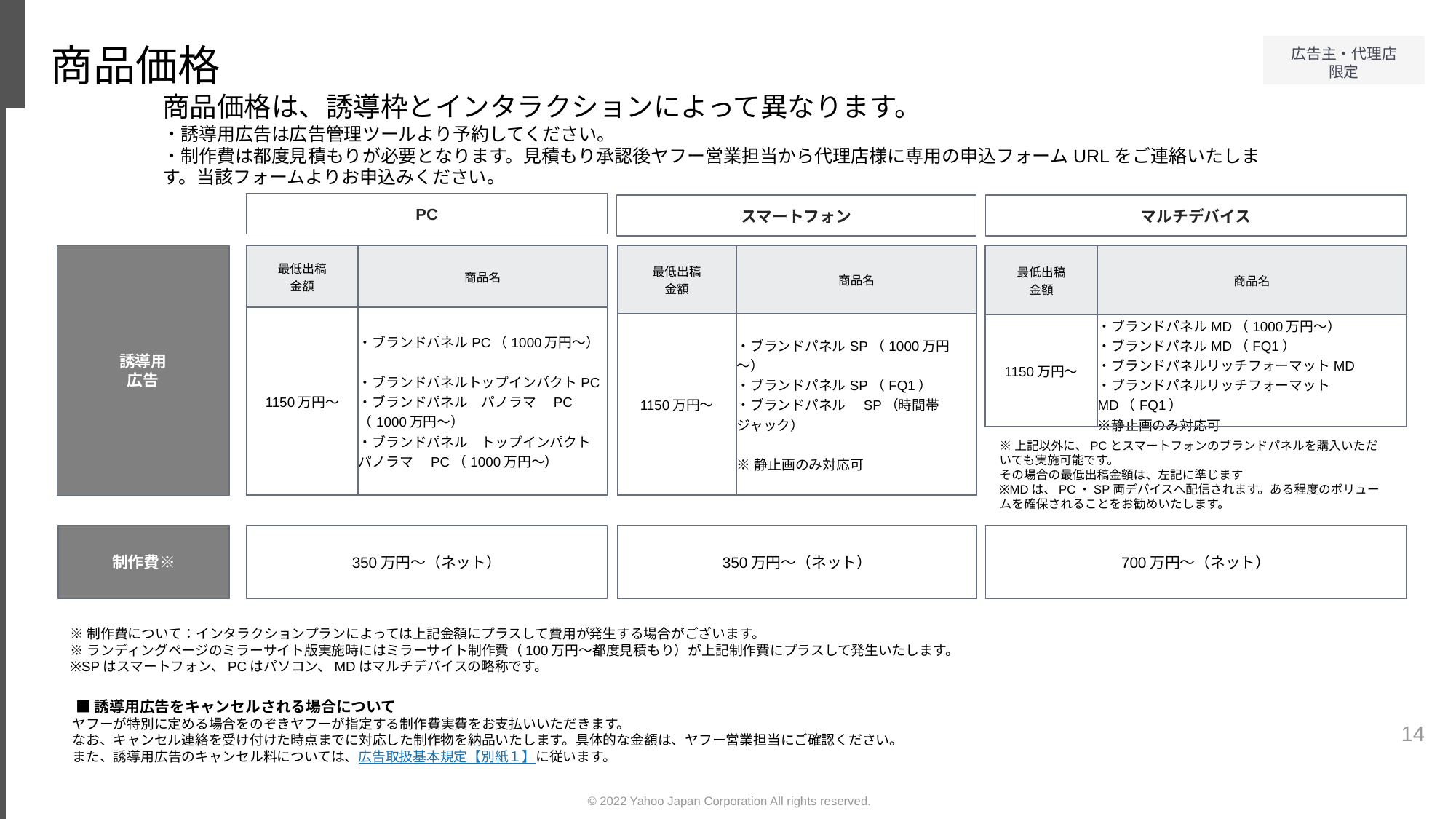

商品価格
商品価格は、誘導枠とインタラクションによって異なります。
・誘導用広告は広告管理ツールより予約してください。
・制作費は都度見積もりが必要となります。見積もり承認後ヤフー営業担当から代理店様に専用の申込フォームURLをご連絡いたします。当該フォームよりお申込みください。
PC
スマートフォン
マルチデバイス
| 最低出稿 金額 | 商品名 |
| --- | --- |
| 1150万円～ | ・ブランドパネルMD（1000万円～） ・ブランドパネルMD（FQ1） ・ブランドパネルリッチフォーマットMD ・ブランドパネルリッチフォーマットMD（FQ1） ※静止画のみ対応可 |
| 最低出稿 金額 | 商品名 |
| --- | --- |
| 1150万円～ | ・ブランドパネルPC（1000万円～）　 ・ブランドパネルトップインパクトPC ・ブランドパネル　パノラマ　PC　（1000万円～） ・ブランドパネル　トップインパクト　パノラマ　PC（1000万円～） |
| 最低出稿 金額 | 商品名 |
| --- | --- |
| 1150万円～ | ・ブランドパネルSP（1000万円～） ・ブランドパネルSP（FQ1） ・ブランドパネル　SP（時間帯ジャック） ※静止画のみ対応可 |
誘導用
広告
※上記以外に、PCとスマートフォンのブランドパネルを購入いただいても実施可能です。
その場合の最低出稿金額は、左記に準じます
※MDは、PC・SP両デバイスへ配信されます。ある程度のボリュームを確保されることをお勧めいたします。

制作費※
350万円～（ネット）
700万円～（ネット）
350万円～（ネット）
※制作費について：インタラクションプランによっては上記金額にプラスして費用が発生する場合がございます。
※ランディングページのミラーサイト版実施時にはミラーサイト制作費（100万円～都度見積もり）が上記制作費にプラスして発生いたします。
※SPはスマートフォン、PCはパソコン、MDはマルチデバイスの略称です。
 ■誘導用広告をキャンセルされる場合について
ヤフーが特別に定める場合をのぞきヤフーが指定する制作費実費をお支払いいただきます。
なお、キャンセル連絡を受け付けた時点までに対応した制作物を納品いたします。具体的な金額は、ヤフー営業担当にご確認ください。
また、誘導用広告のキャンセル料については、広告取扱基本規定【別紙１】に従います。
14